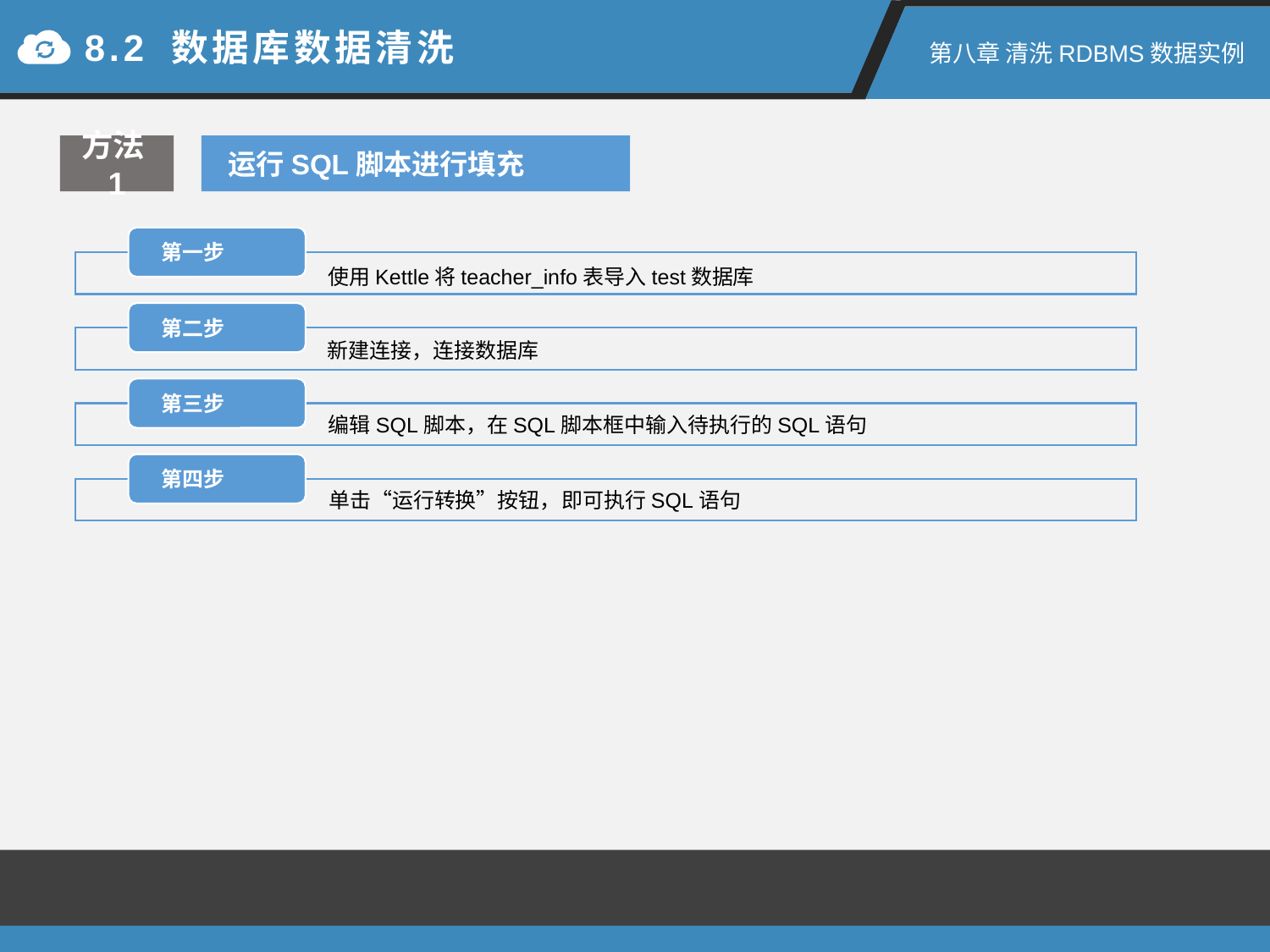

8.2 数据库数据清洗

第八章 清洗RDBMS数据实例

方法1

运行SQL脚本进行填充

第一步
第二步
第三步
第四步
使用Kettle将teacher_info表导入test数据库
新建连接，连接数据库
编辑SQL脚本，在SQL脚本框中输入待执行的SQL语句
单击“运行转换”按钮，即可执行SQL语句